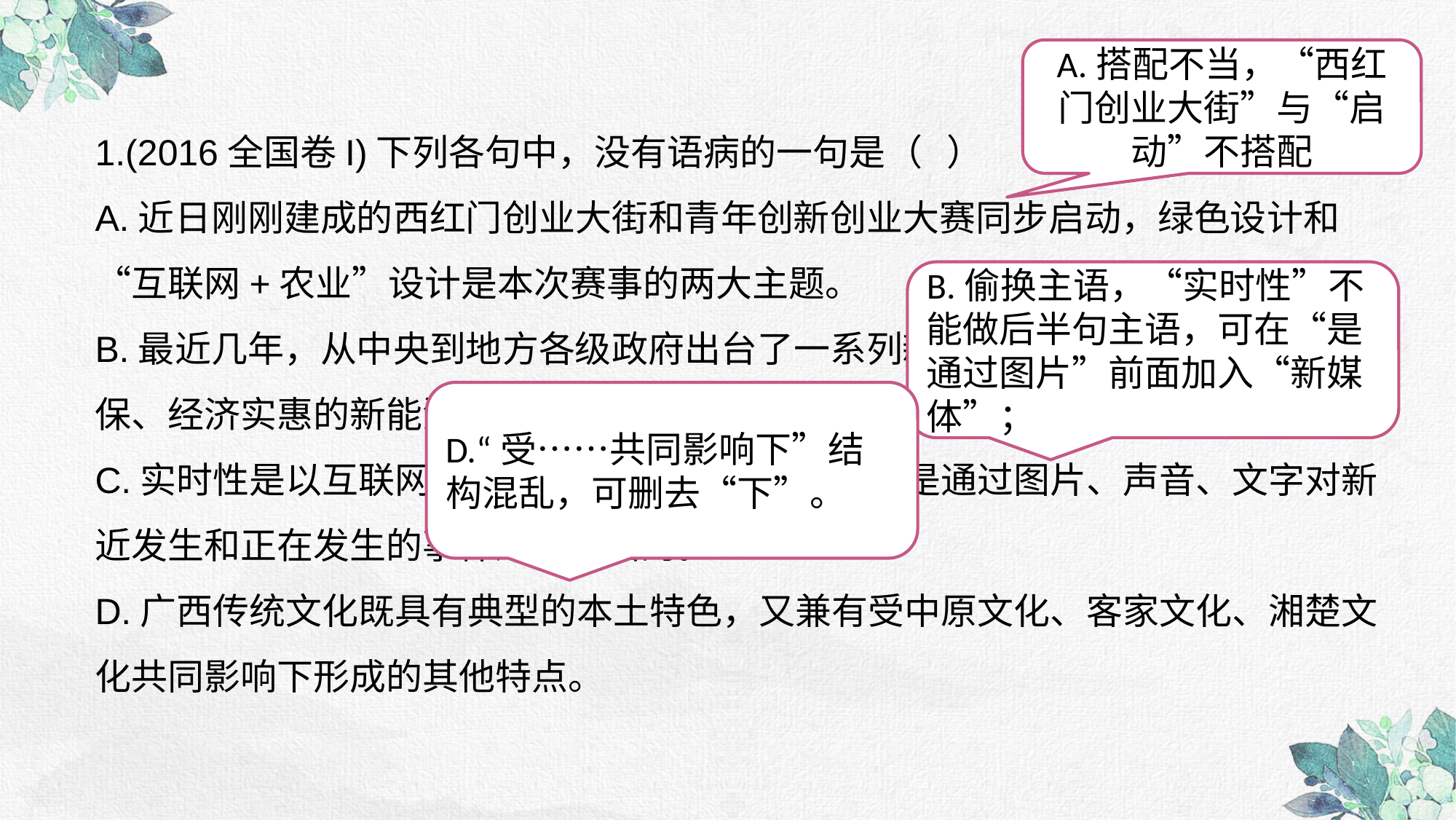

A.搭配不当，“西红门创业大街”与“启动”不搭配
1.(2016全国卷I)下列各句中，没有语病的一句是（   ）
A.近日刚刚建成的西红门创业大街和青年创新创业大赛同步启动，绿色设计和“互联网+农业”设计是本次赛事的两大主题。
B.最近几年，从中央到地方各级政府出台了一系列新能源汽车扶持政策，节能环保、经济实惠的新能源汽车逐渐进入老百姓的生活。
C.实时性是以互联网为载体的新媒体的重要特点，是通过图片、声音、文字对新近发生和正在发生的事件进行传播的。
D.广西传统文化既具有典型的本土特色，又兼有受中原文化、客家文化、湘楚文化共同影响下形成的其他特点。
B.偷换主语，“实时性”不能做后半句主语，可在“是通过图片”前面加入“新媒体”；
D.“受……共同影响下”结构混乱，可删去“下”。